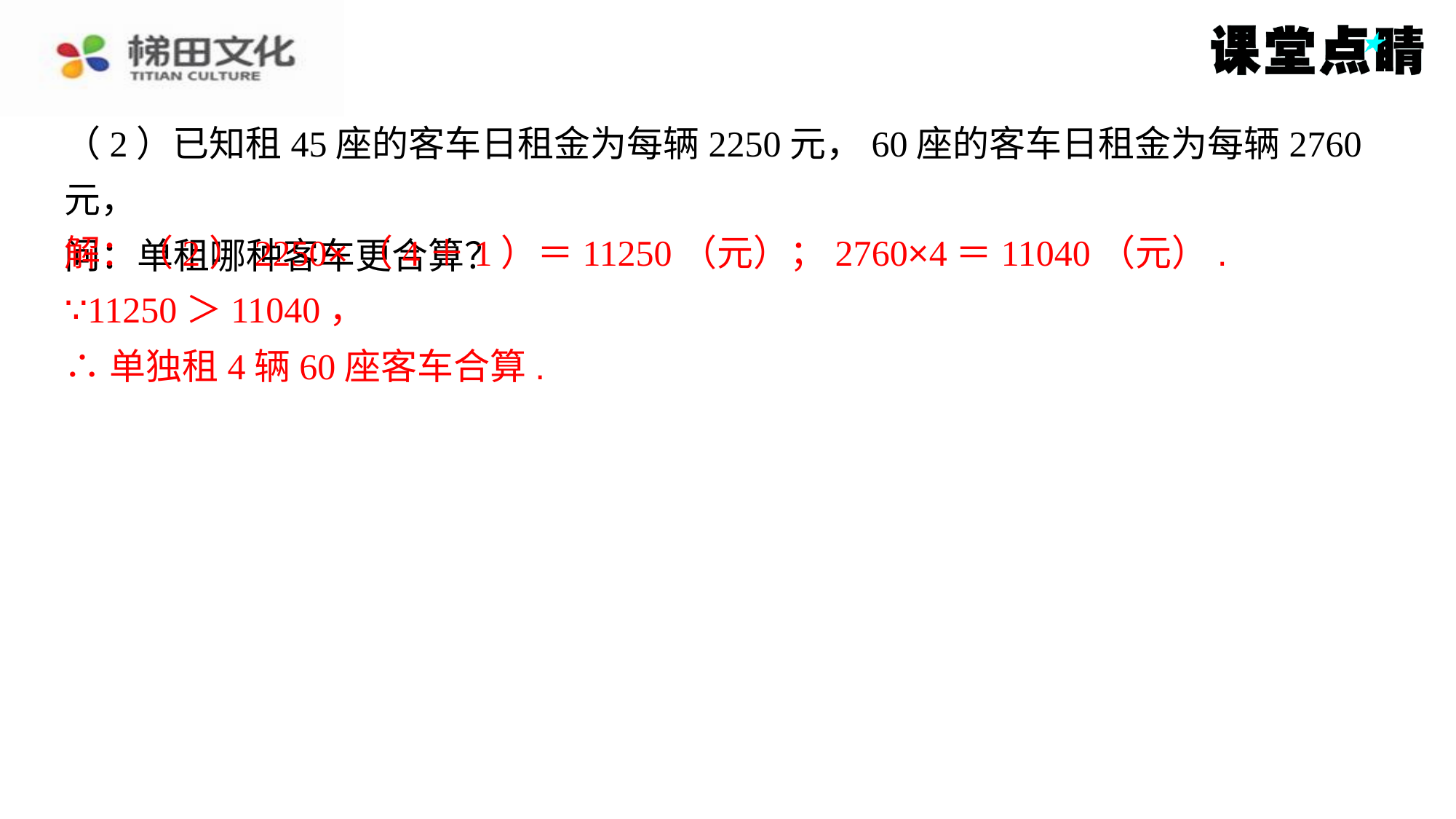

（2）已知租45座的客车日租金为每辆2250元，60座的客车日租金为每辆2760元，
问：单租哪种客车更合算？
解：（2）2250×（4＋1）＝11250（元）；2760×4＝11040（元）.
∵11250＞11040，
∴单独租4辆60座客车合算.
解：（2）2250×（4＋1）＝11250（元）；2760×4＝11040（元）.
∵11250＞11040，
∴单独租4辆60座客车合算.